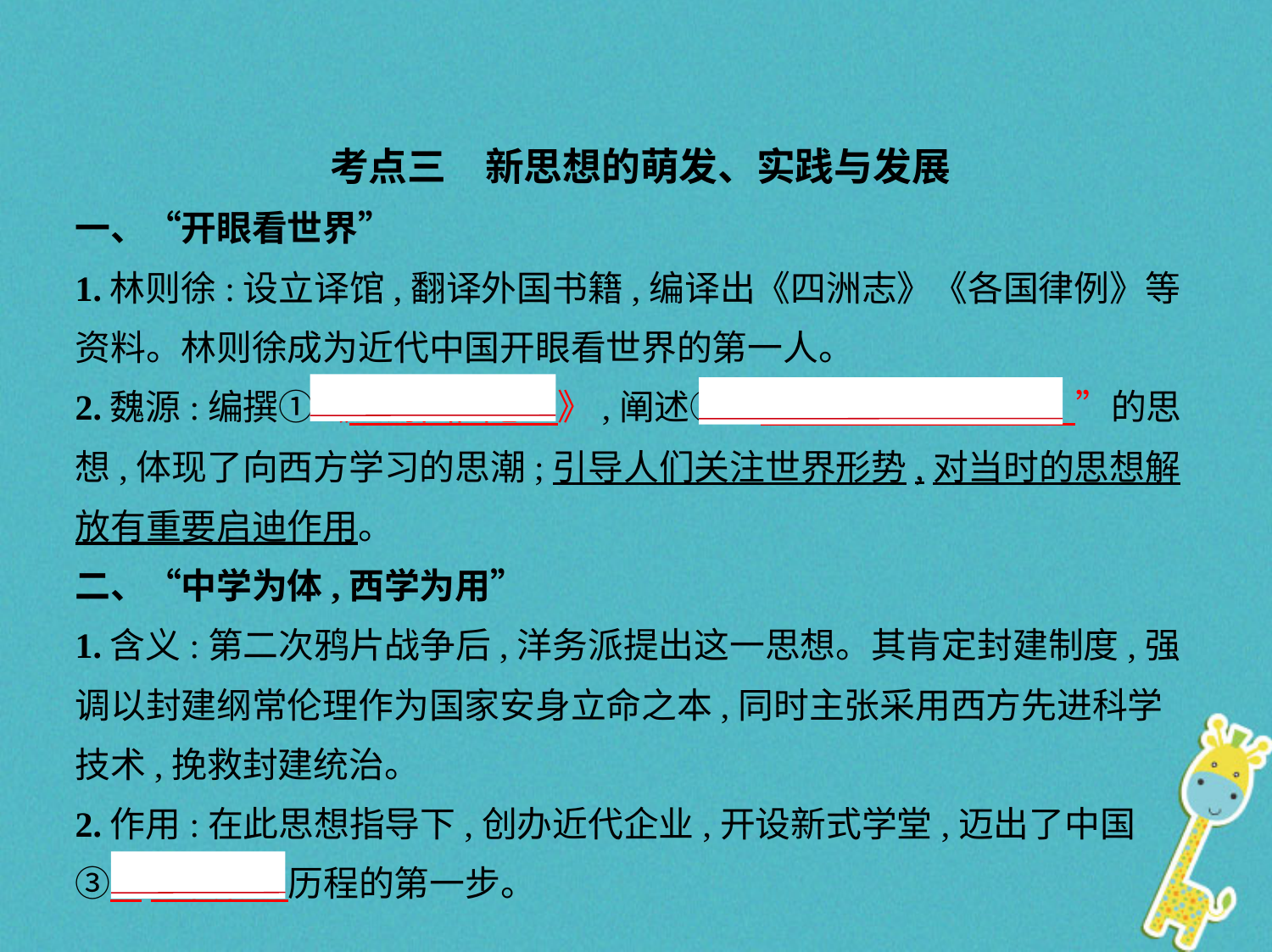

考点三　新思想的萌发、实践与发展
一、“开眼看世界”
1.林则徐:设立译馆,翻译外国书籍,编译出《四洲志》《各国律例》等
资料。林则徐成为近代中国开眼看世界的第一人。
2.魏源:编撰①《　海国图志    》,阐述②“　师夷长技以制夷    ”的思
想,体现了向西方学习的思潮;引导人们关注世界形势,对当时的思想解
放有重要启迪作用。
二、“中学为体,西学为用”
1.含义:第二次鸦片战争后,洋务派提出这一思想。其肯定封建制度,强
调以封建纲常伦理作为国家安身立命之本,同时主张采用西方先进科学
技术,挽救封建统治。
2.作用:在此思想指导下,创办近代企业,开设新式学堂,迈出了中国
③    近代化    历程的第一步。